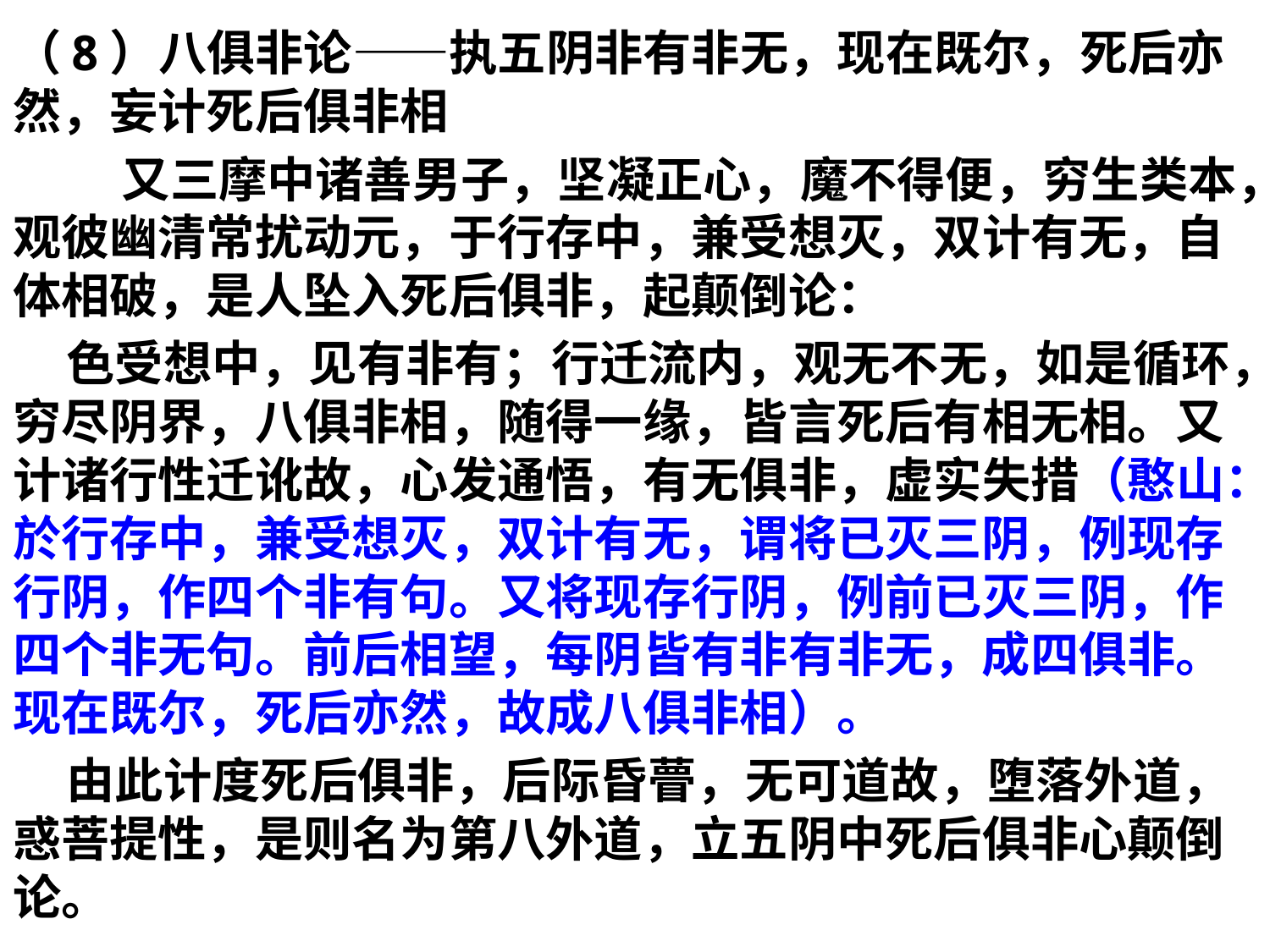

（8）八俱非论——执五阴非有非无，现在既尔，死后亦然，妄计死后俱非相
         又三摩中诸善男子，坚凝正心，魔不得便，穷生类本，观彼幽清常扰动元，于行存中，兼受想灭，双计有无，自体相破，是人坠入死后俱非，起颠倒论：
    色受想中，见有非有；行迁流内，观无不无，如是循环，穷尽阴界，八俱非相，随得一缘，皆言死后有相无相。又计诸行性迁讹故，心发通悟，有无俱非，虚实失措（憨山：於行存中，兼受想灭，双计有无，谓将已灭三阴，例现存行阴，作四个非有句。又将现存行阴，例前已灭三阴，作四个非无句。前后相望，每阴皆有非有非无，成四俱非。现在既尔，死后亦然，故成八俱非相）。
    由此计度死后俱非，后际昏瞢，无可道故，堕落外道，惑菩提性，是则名为第八外道，立五阴中死后俱非心颠倒论。